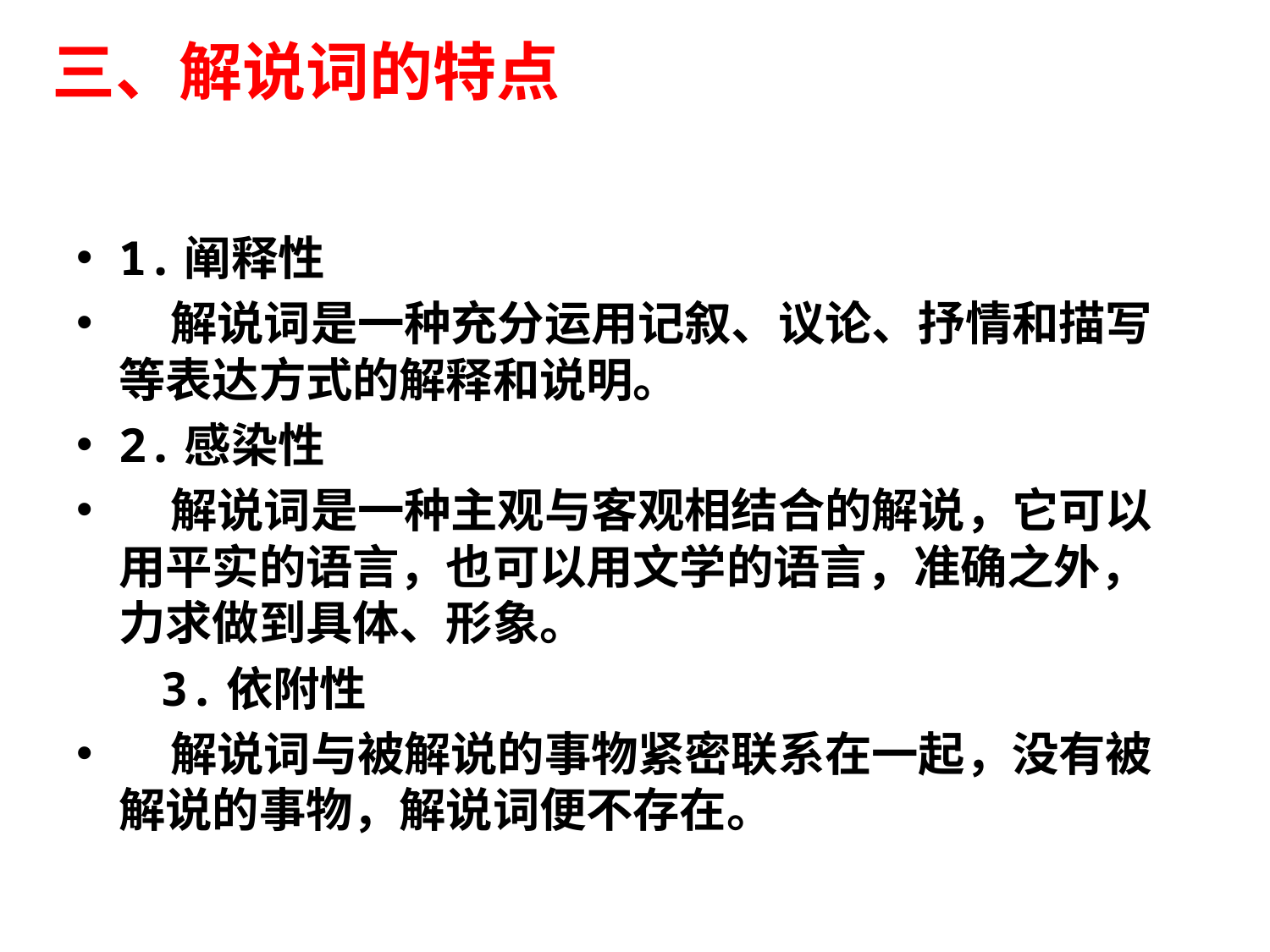

# 三、解说词的特点
1.阐释性
    解说词是一种充分运用记叙、议论、抒情和描写等表达方式的解释和说明。
2.感染性
    解说词是一种主观与客观相结合的解说，它可以用平实的语言，也可以用文学的语言，准确之外，力求做到具体、形象。
   3.依附性
    解说词与被解说的事物紧密联系在一起，没有被解说的事物，解说词便不存在。